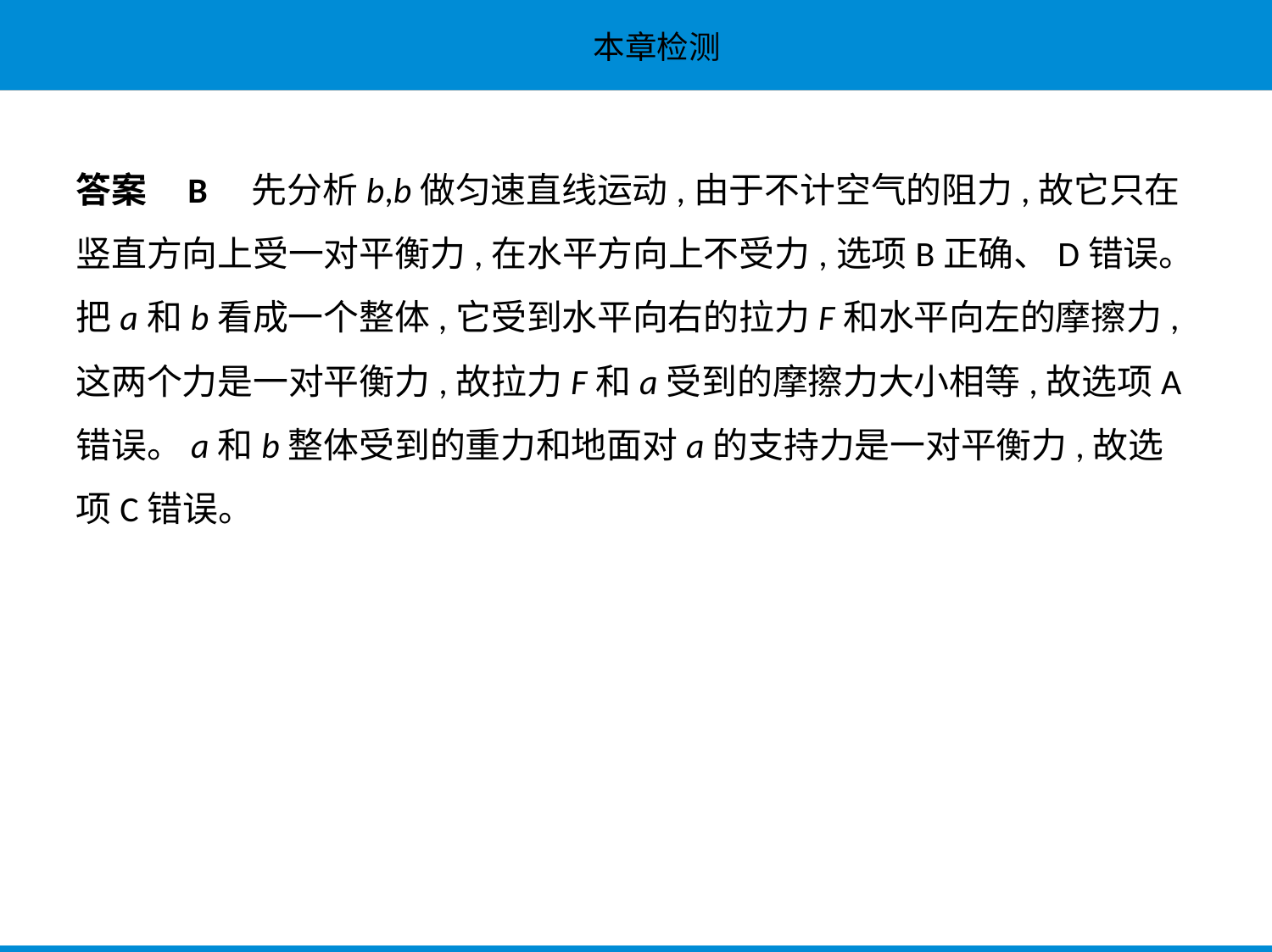

答案    B　先分析b,b做匀速直线运动,由于不计空气的阻力,故它只在竖直方向上受一对平衡力,在水平方向上不受力,选项B正确、D错误。把a和b看成一个整体,它受到水平向右的拉力F和水平向左的摩擦力,这两个力是一对平衡力,故拉力F和a受到的摩擦力大小相等,故选项A错误。a和b整体受到的重力和地面对a的支持力是一对平衡力,故选项C错误。